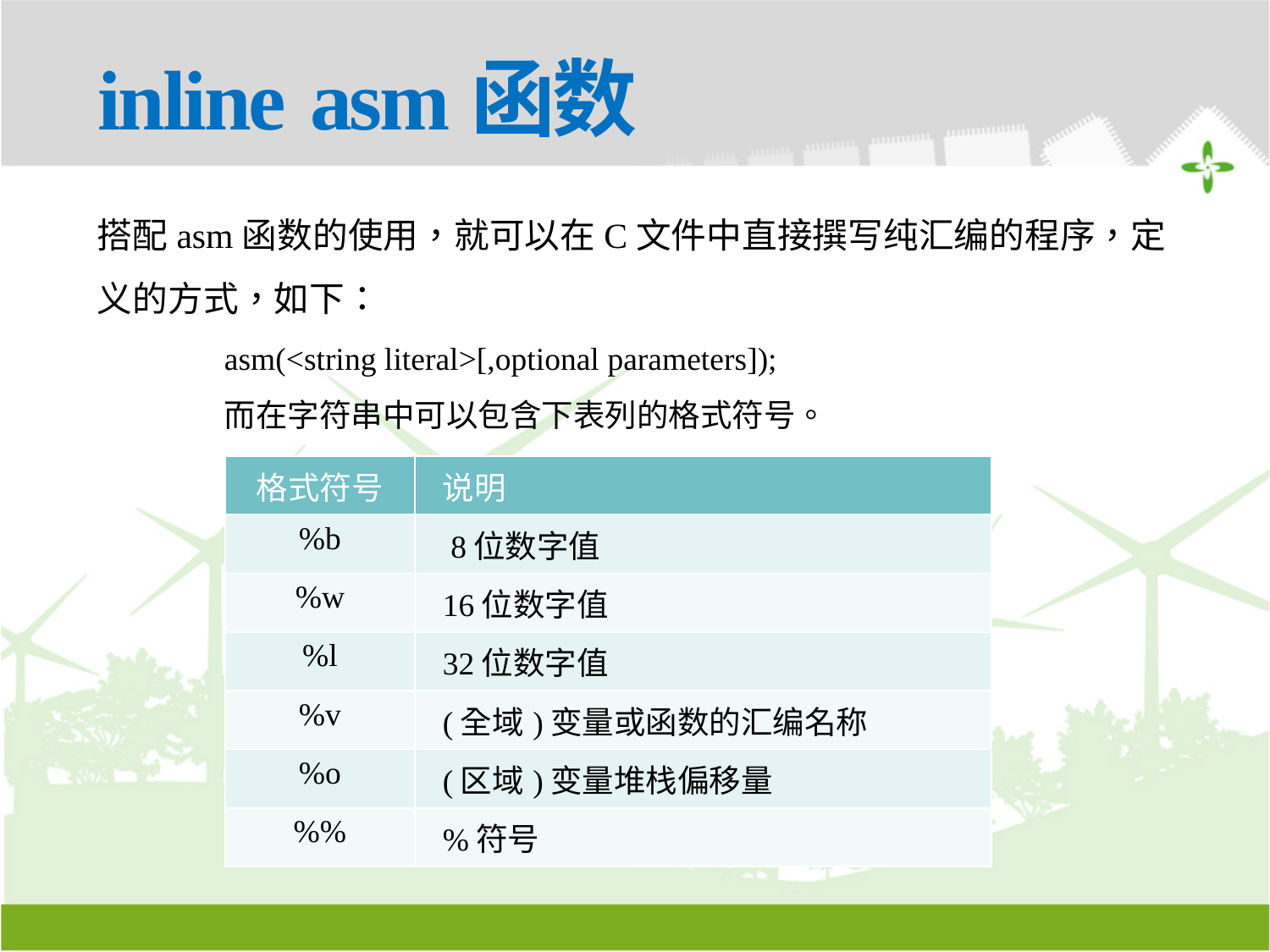

# inline asm函数
搭配asm函数的使用，就可以在C文件中直接撰写纯汇编的程序，定义的方式，如下：
	asm(<string literal>[,optional parameters]);
	而在字符串中可以包含下表列的格式符号。
| 格式符号 | 说明 |
| --- | --- |
| %b | 8位数字值 |
| %w | 16位数字值 |
| %l | 32位数字值 |
| %v | (全域)变量或函数的汇编名称 |
| %o | (区域)变量堆栈偏移量 |
| %% | %符号 |